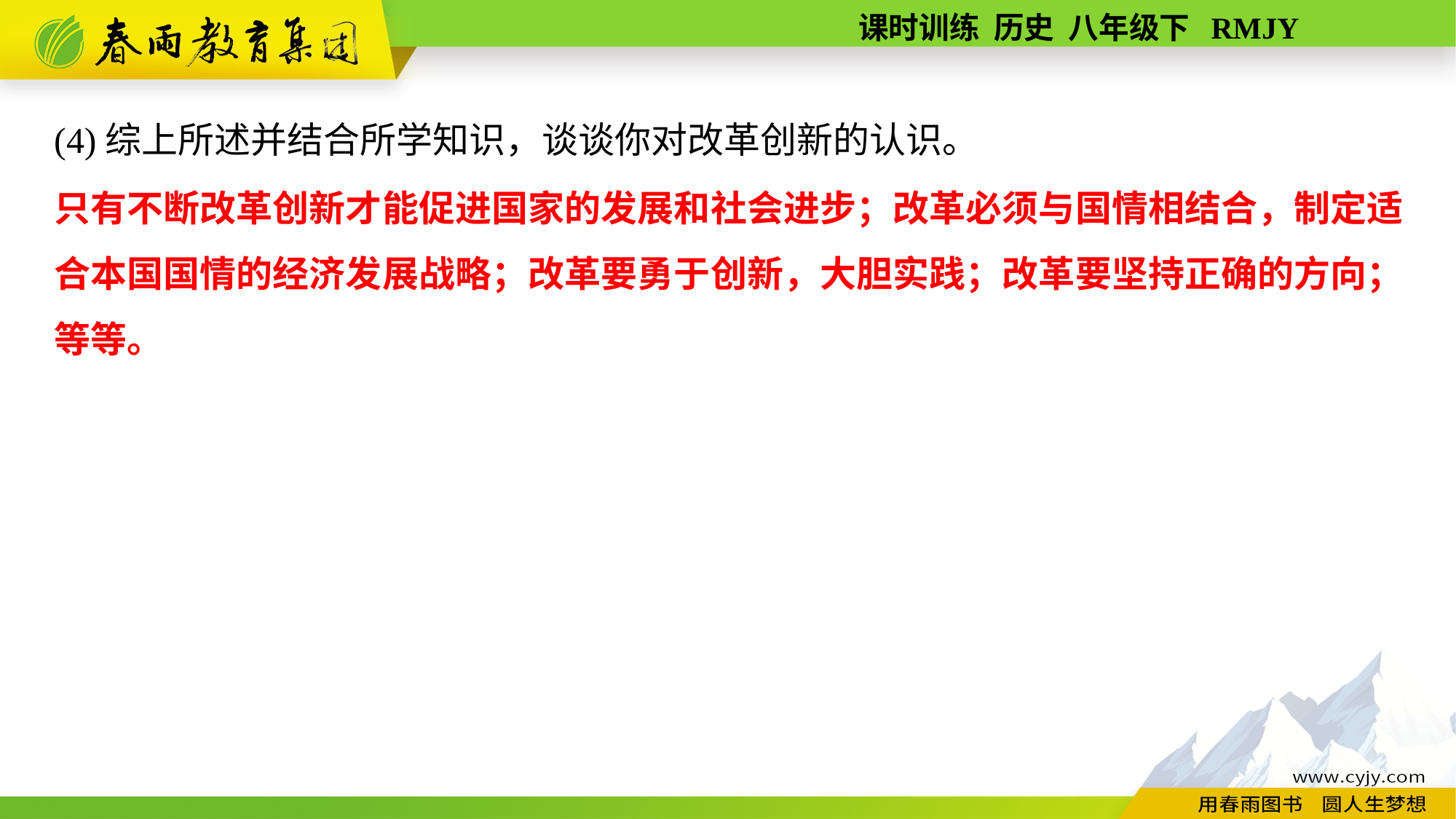

(4)综上所述并结合所学知识，谈谈你对改革创新的认识。
只有不断改革创新才能促进国家的发展和社会进步；改革必须与国情相结合，制定适合本国国情的经济发展战略；改革要勇于创新，大胆实践；改革要坚持正确的方向；等等。